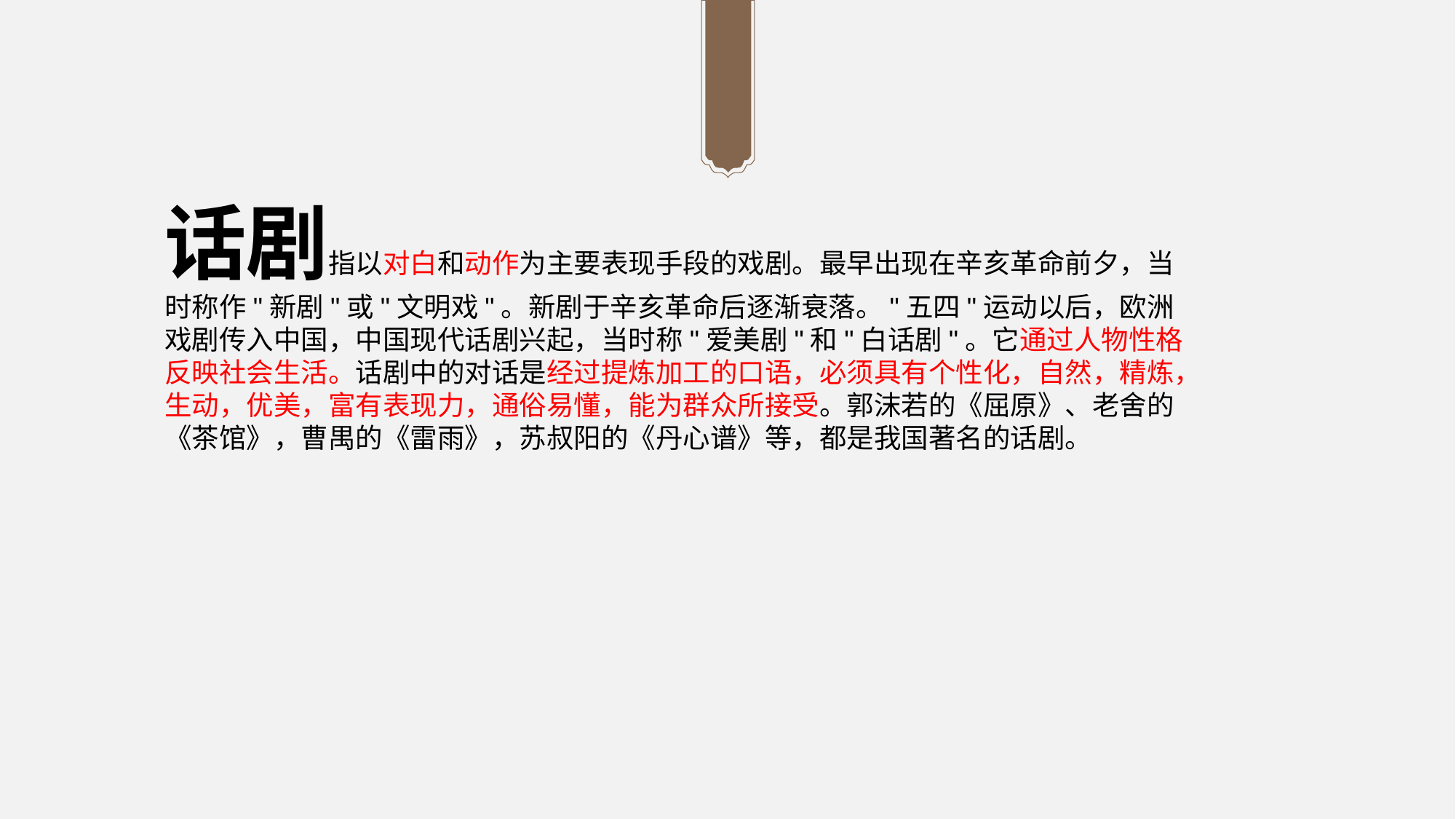

#
话剧指以对白和动作为主要表现手段的戏剧。最早出现在辛亥革命前夕，当时称作"新剧"或"文明戏"。新剧于辛亥革命后逐渐衰落。"五四"运动以后，欧洲戏剧传入中国，中国现代话剧兴起，当时称"爱美剧"和"白话剧"。它通过人物性格反映社会生活。话剧中的对话是经过提炼加工的口语，必须具有个性化，自然，精炼，生动，优美，富有表现力，通俗易懂，能为群众所接受。郭沫若的《屈原》、老舍的《茶馆》，曹禺的《雷雨》，苏叔阳的《丹心谱》等，都是我国著名的话剧。